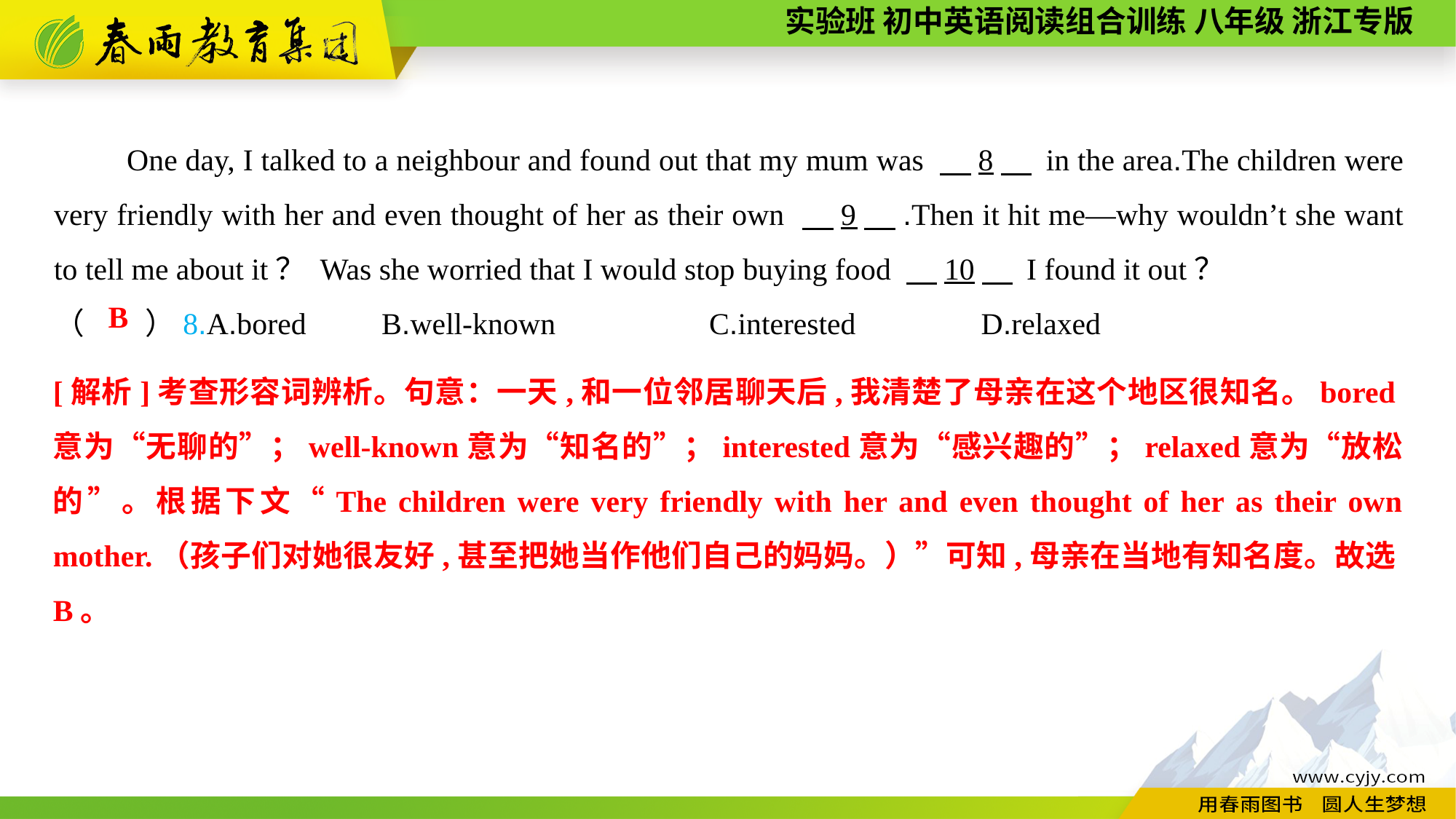

One day, I talked to a neighbour and found out that my mum was 　8　 in the area.The children were very friendly with her and even thought of her as their own 　9　.Then it hit me—why wouldn’t she want to tell me about it？ Was she worried that I would stop buying food 　10　 I found it out？
（　　）8.A.bored	B.well-known          	C.interested	       D.relaxed
B
[解析]考查形容词辨析。句意：一天,和一位邻居聊天后,我清楚了母亲在这个地区很知名。bored意为“无聊的”；well-known意为“知名的”；interested意为“感兴趣的”；relaxed意为“放松的”。根据下文“The children were very friendly with her and even thought of her as their own mother.（孩子们对她很友好,甚至把她当作他们自己的妈妈。）”可知,母亲在当地有知名度。故选B。